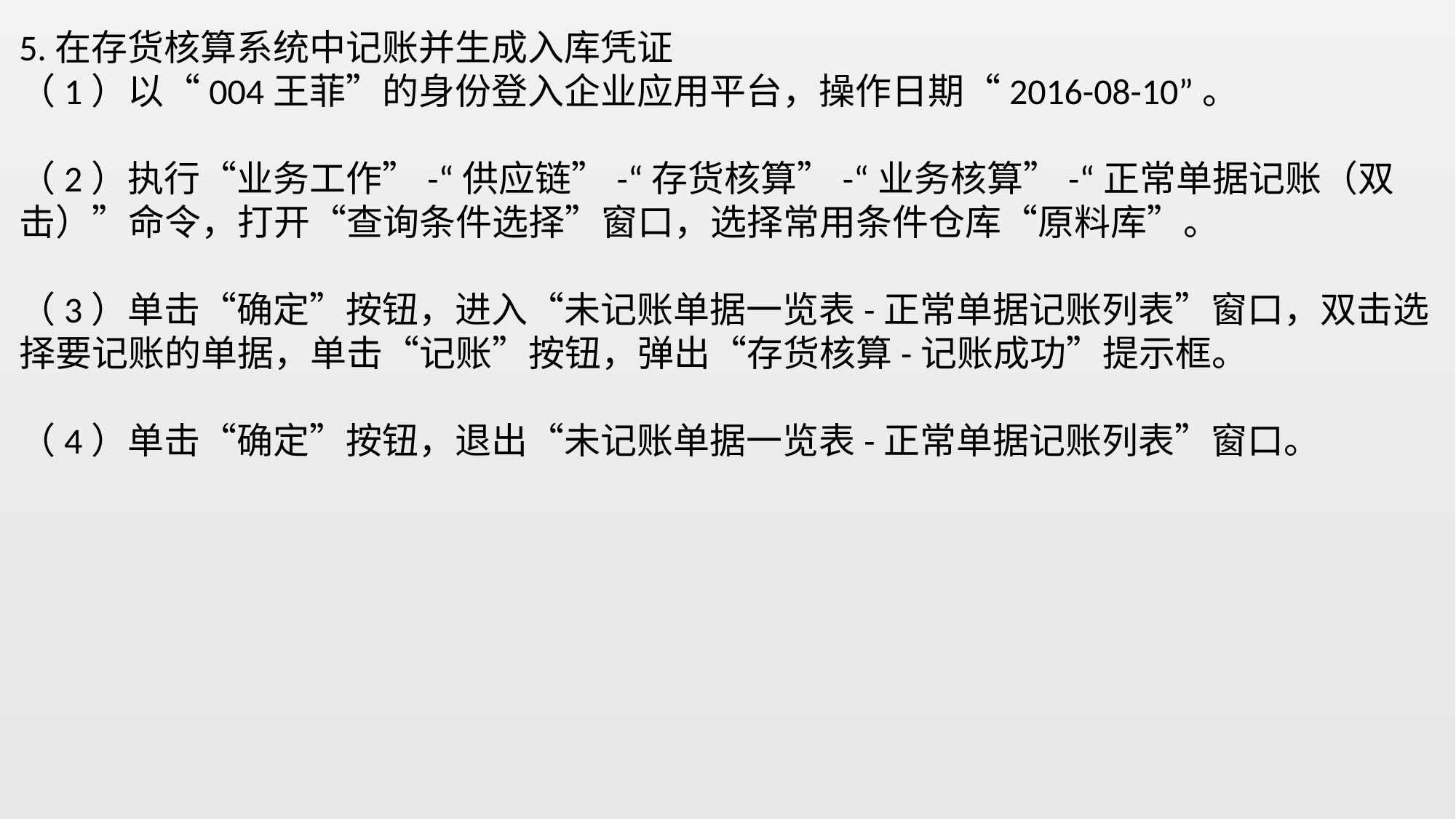

5.在存货核算系统中记账并生成入库凭证
（1）以“004王菲”的身份登入企业应用平台，操作日期“2016-08-10”。

（2）执行“业务工作”-“供应链”-“存货核算”-“业务核算”-“正常单据记账（双击）”命令，打开“查询条件选择”窗口，选择常用条件仓库“原料库”。

（3）单击“确定”按钮，进入“未记账单据一览表-正常单据记账列表”窗口，双击选择要记账的单据，单击“记账”按钮，弹出“存货核算-记账成功”提示框。

（4）单击“确定”按钮，退出“未记账单据一览表-正常单据记账列表”窗口。